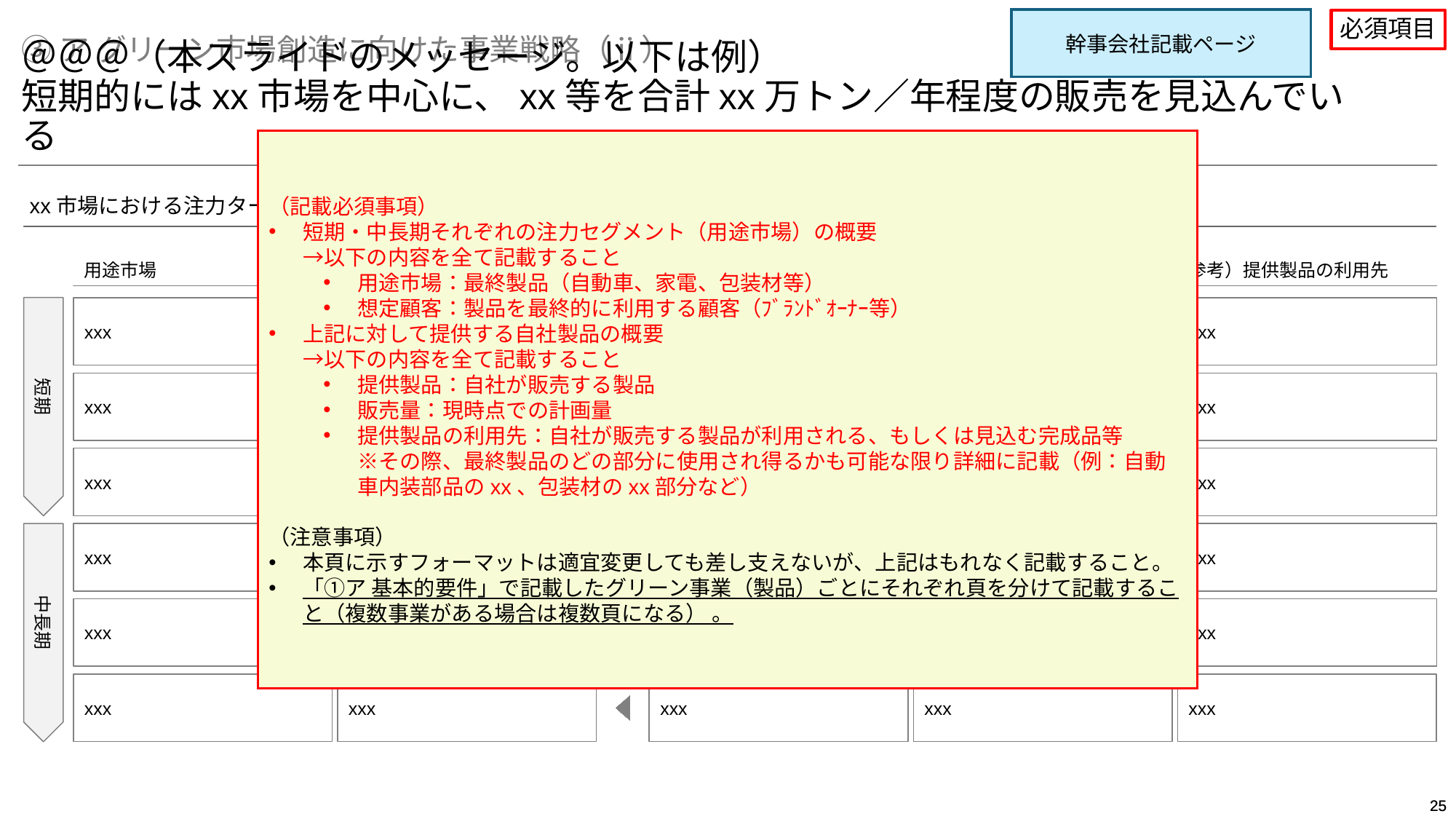

幹事会社記載ページ
必須項目
③ア グリーン市場創造に向けた事業戦略（ⅱ）
＠＠＠（本スライドのメッセージ。以下は例）
短期的にはxx市場を中心に、xx等を合計xx万トン／年程度の販売を見込んでいる
（記載必須事項）
短期・中長期それぞれの注力セグメント（用途市場）の概要
→以下の内容を全て記載すること
用途市場：最終製品（自動車、家電、包装材等）
想定顧客：製品を最終的に利用する顧客（ﾌﾞﾗﾝﾄﾞｵｰﾅｰ等）
上記に対して提供する自社製品の概要
→以下の内容を全て記載すること
提供製品：自社が販売する製品
販売量：現時点での計画量
提供製品の利用先：自社が販売する製品が利用される、もしくは見込む完成品等
※その際、最終製品のどの部分に使用され得るかも可能な限り詳細に記載（例：自動車内装部品のxx、包装材のxx部分など）

（注意事項）
本頁に示すフォーマットは適宜変更しても差し支えないが、上記はもれなく記載すること。
「①ア 基本的要件」で記載したグリーン事業（製品）ごとにそれぞれ頁を分けて記載すること（複数事業がある場合は複数頁になる） 。
xx市場における注力ターゲットと想定販売量
用途市場
想定顧客
提供製品
販売量
参考）提供製品の利用先
短期
xxx
xxx
xxx
xxxトン／年
xxx

xxx
xxx
xxx
xxx
xxx

xxx
xxx
xxx
xxx
xxx

中長期
xxx
xxx
xxx
xxx
xxx

xxx
xxx
xxx
xxx
xxx

xxx
xxx
xxx
xxx
xxx